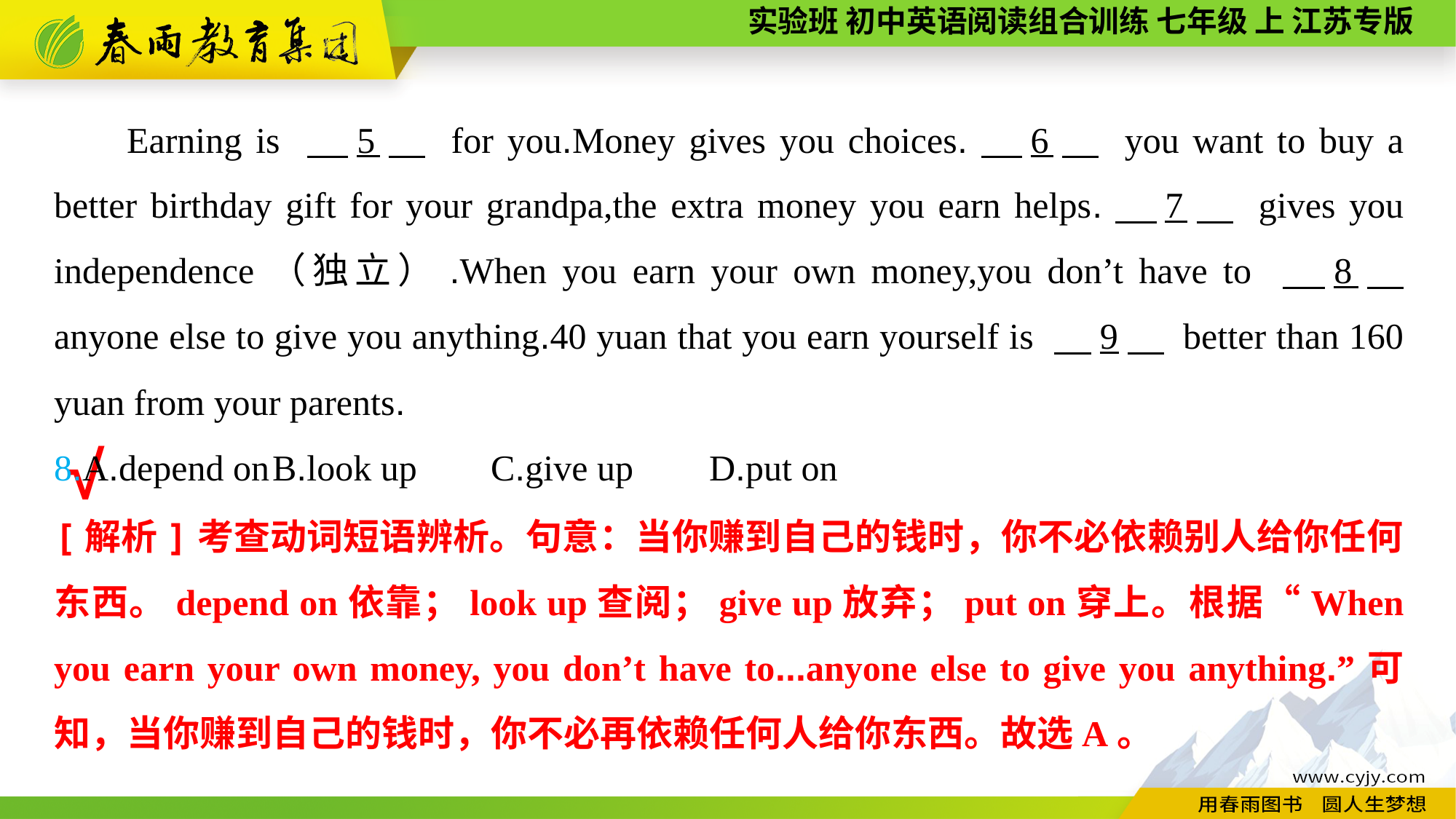

Earning is 　5　 for you.Money gives you choices.　6　 you want to buy a better birthday gift for your grandpa,the extra money you earn helps.　7　 gives you independence（独立）.When you earn your own money,you don’t have to 　8　 anyone else to give you anything.40 yuan that you earn yourself is 　9　 better than 160 yuan from your parents.
8.A.depend on	B.look up	C.give up	D.put on
√
[解析]考查动词短语辨析。句意：当你赚到自己的钱时，你不必依赖别人给你任何东西。depend on依靠；look up查阅；give up放弃；put on穿上。根据“When you earn your own money, you don’t have to...anyone else to give you anything.”可知，当你赚到自己的钱时，你不必再依赖任何人给你东西。故选A。